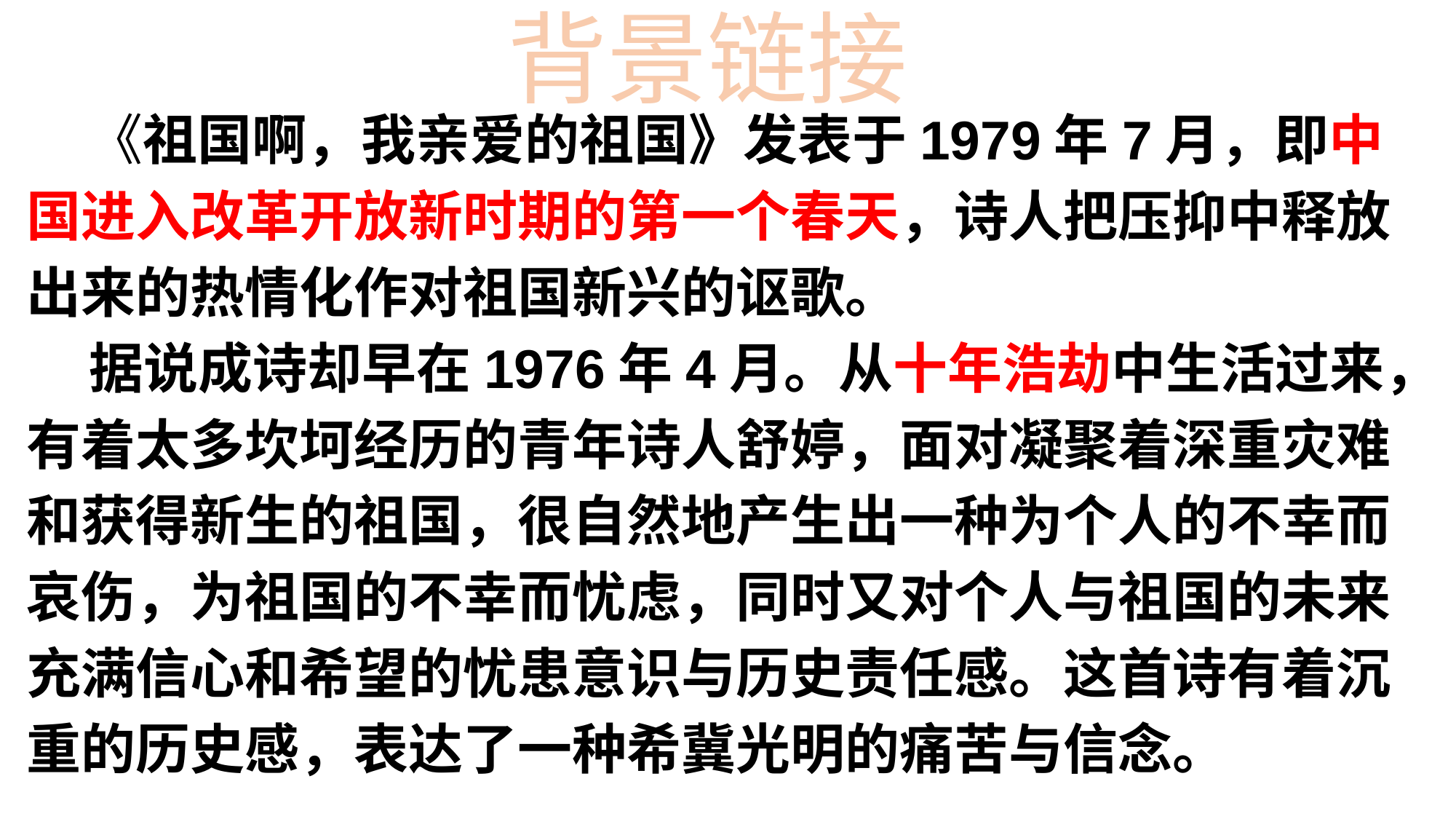

背景链接
    《祖国啊，我亲爱的祖国》发表于1979年7月，即中国进入改革开放新时期的第一个春天，诗人把压抑中释放出来的热情化作对祖国新兴的讴歌。
    据说成诗却早在1976年4月。从十年浩劫中生活过来，有着太多坎坷经历的青年诗人舒婷，面对凝聚着深重灾难和获得新生的祖国，很自然地产生出一种为个人的不幸而哀伤，为祖国的不幸而忧虑，同时又对个人与祖国的未来充满信心和希望的忧患意识与历史责任感。这首诗有着沉重的历史感，表达了一种希冀光明的痛苦与信念。